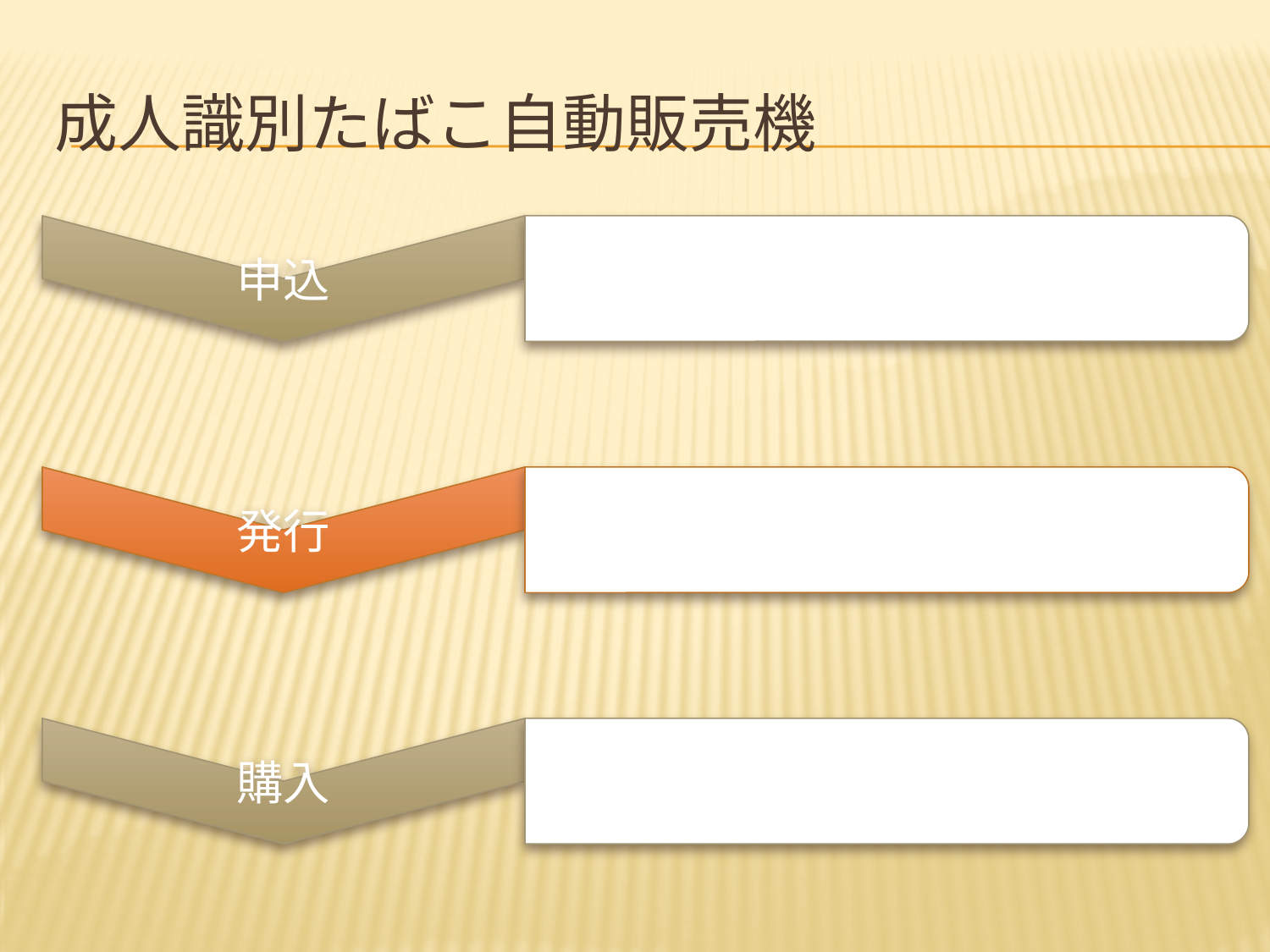

# 成人識別たばこ自動販売機
申込
ICカード「taspo」を郵送で申込
申込には成人であることを示す証明書が必要
発行
申込者に「taspo」を発行
簡易書留郵便で郵送
購入
タバコの購入には「taspo」が必要
「taspo」は電子マネーとしても利用できる